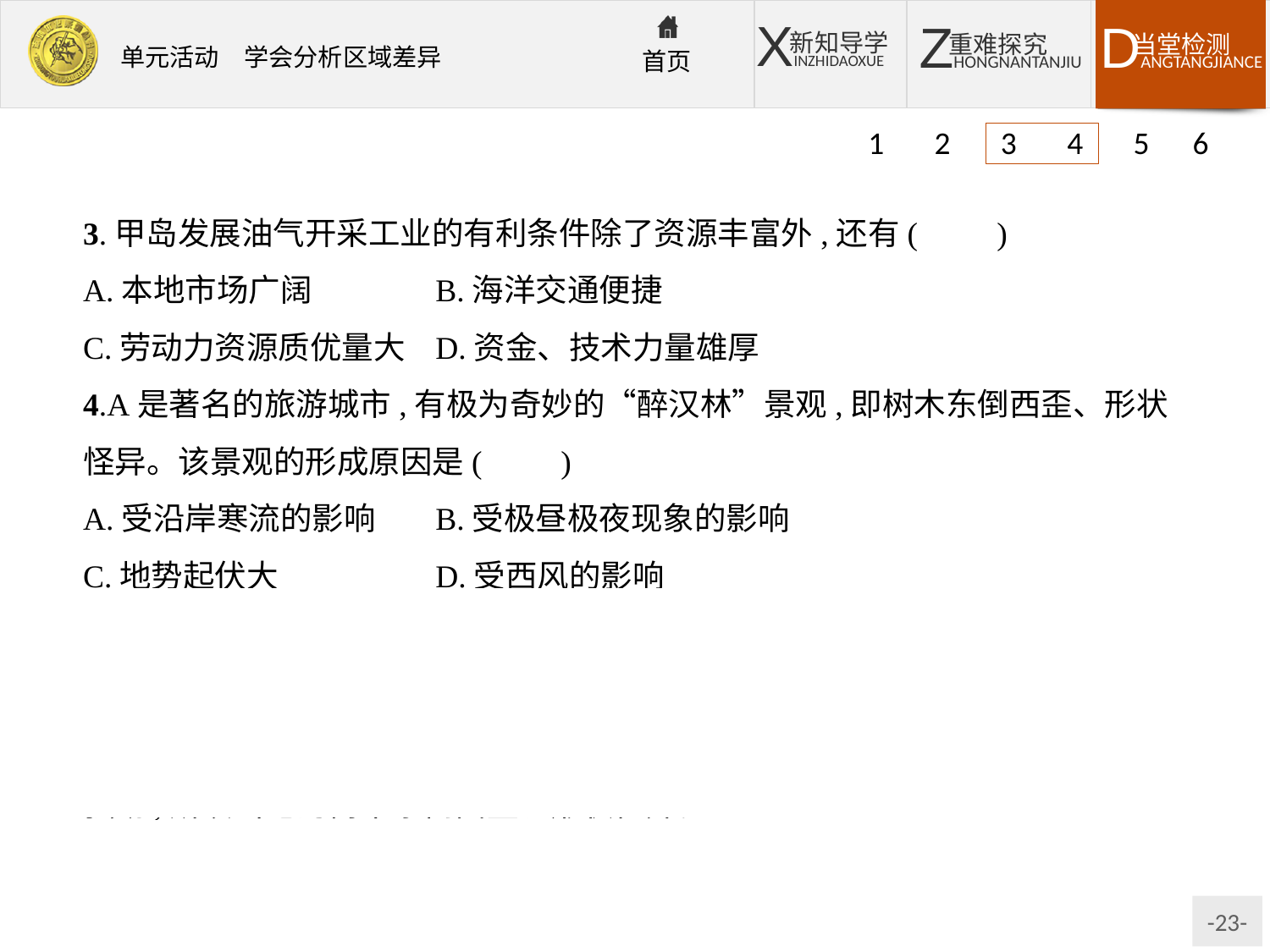

1       2       3       4       5      6

3.甲岛发展油气开采工业的有利条件除了资源丰富外,还有(　　)
A.本地市场广阔		B.海洋交通便捷
C.劳动力资源质优量大	D.资金、技术力量雄厚
4.A是著名的旅游城市,有极为奇妙的“醉汉林”景观,即树木东倒西歪、形状怪异。该景观的形成原因是(　　)
A.受沿岸寒流的影响	B.受极昼极夜现象的影响
C.地势起伏大		D.受西风的影响
解析:第3题,甲岛为火地岛,本地石油资源丰富,海洋运输条件优越,有利于其发展油气开采工业,但本地市场有限。第4题,A城市不在极圈以内,所以没有极昼极夜现象;由于A城市处于西风带控制之下,又缺乏高大山脉的阻挡,风力强劲,所以当地的树木东倒西歪、形状怪异。
答案:3.B　4.D